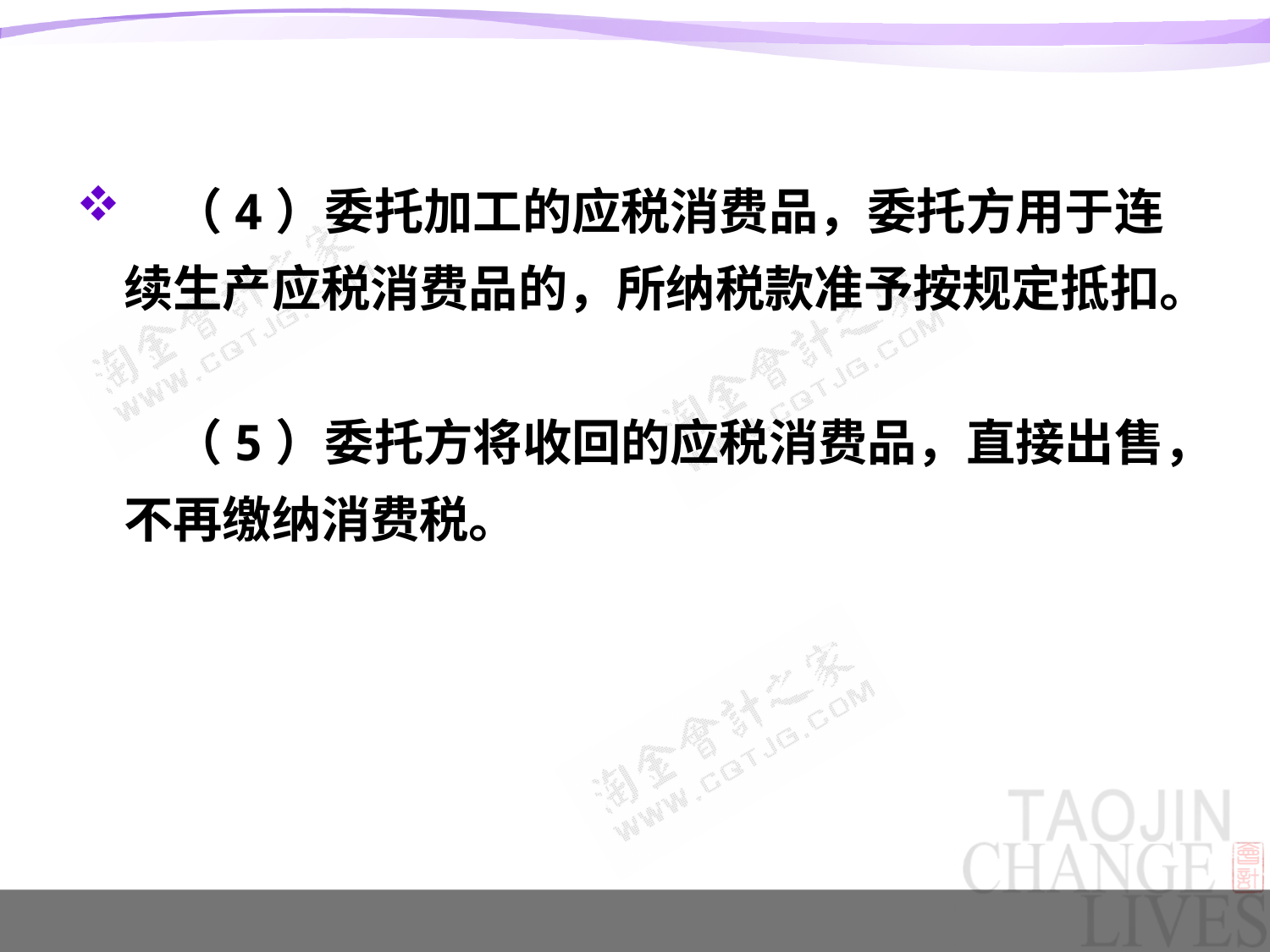

#
　（4）委托加工的应税消费品，委托方用于连续生产应税消费品的，所纳税款准予按规定抵扣。
　（5）委托方将收回的应税消费品，直接出售，不再缴纳消费税。